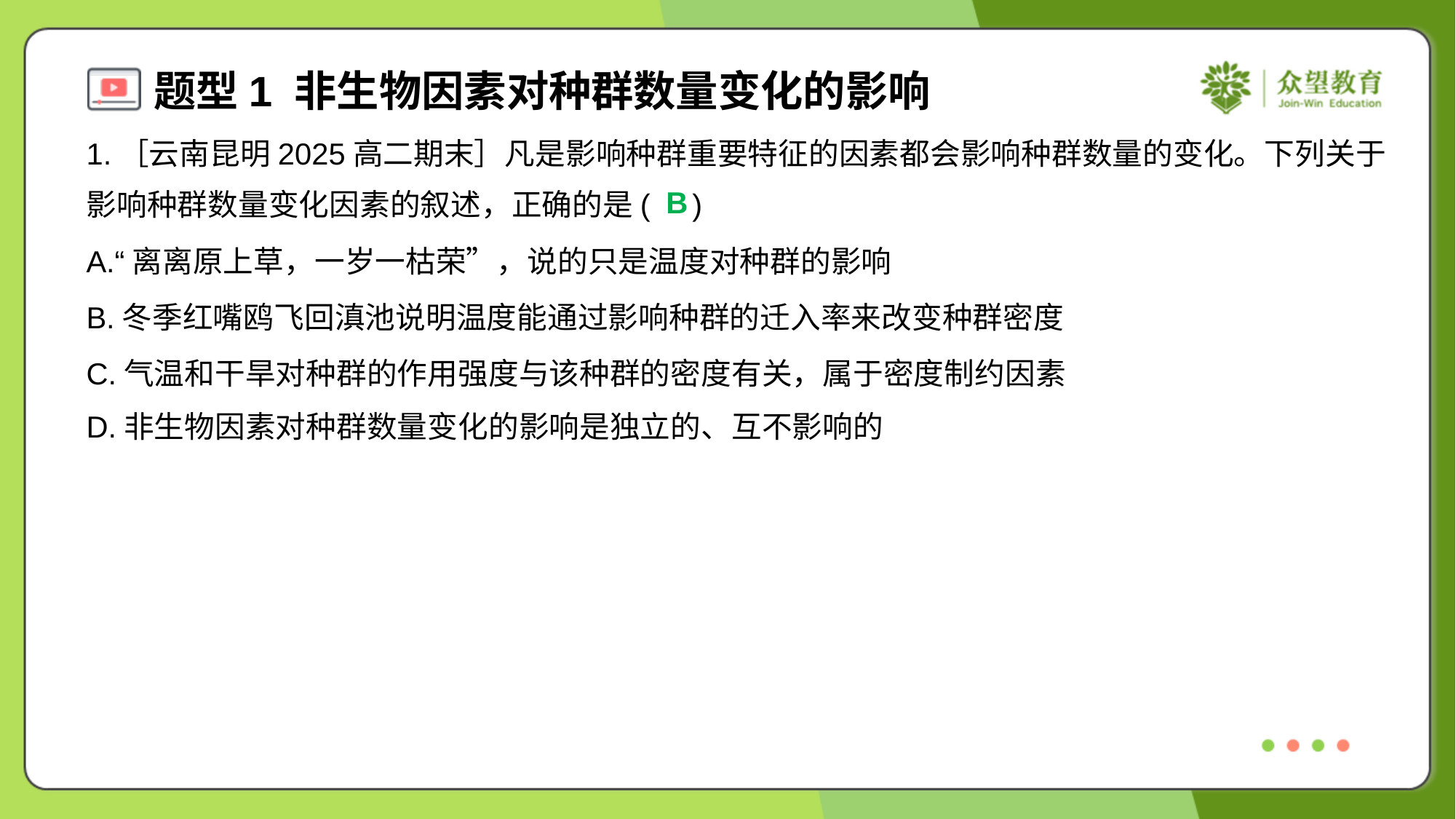

1.［云南昆明2025高二期末］凡是影响种群重要特征的因素都会影响种群数量的变化。下列关于
影响种群数量变化因素的叙述，正确的是(     )
B
A.“离离原上草，一岁一枯荣”，说的只是温度对种群的影响
B.冬季红嘴鸥飞回滇池说明温度能通过影响种群的迁入率来改变种群密度
C.气温和干旱对种群的作用强度与该种群的密度有关，属于密度制约因素
D.非生物因素对种群数量变化的影响是独立的、互不影响的